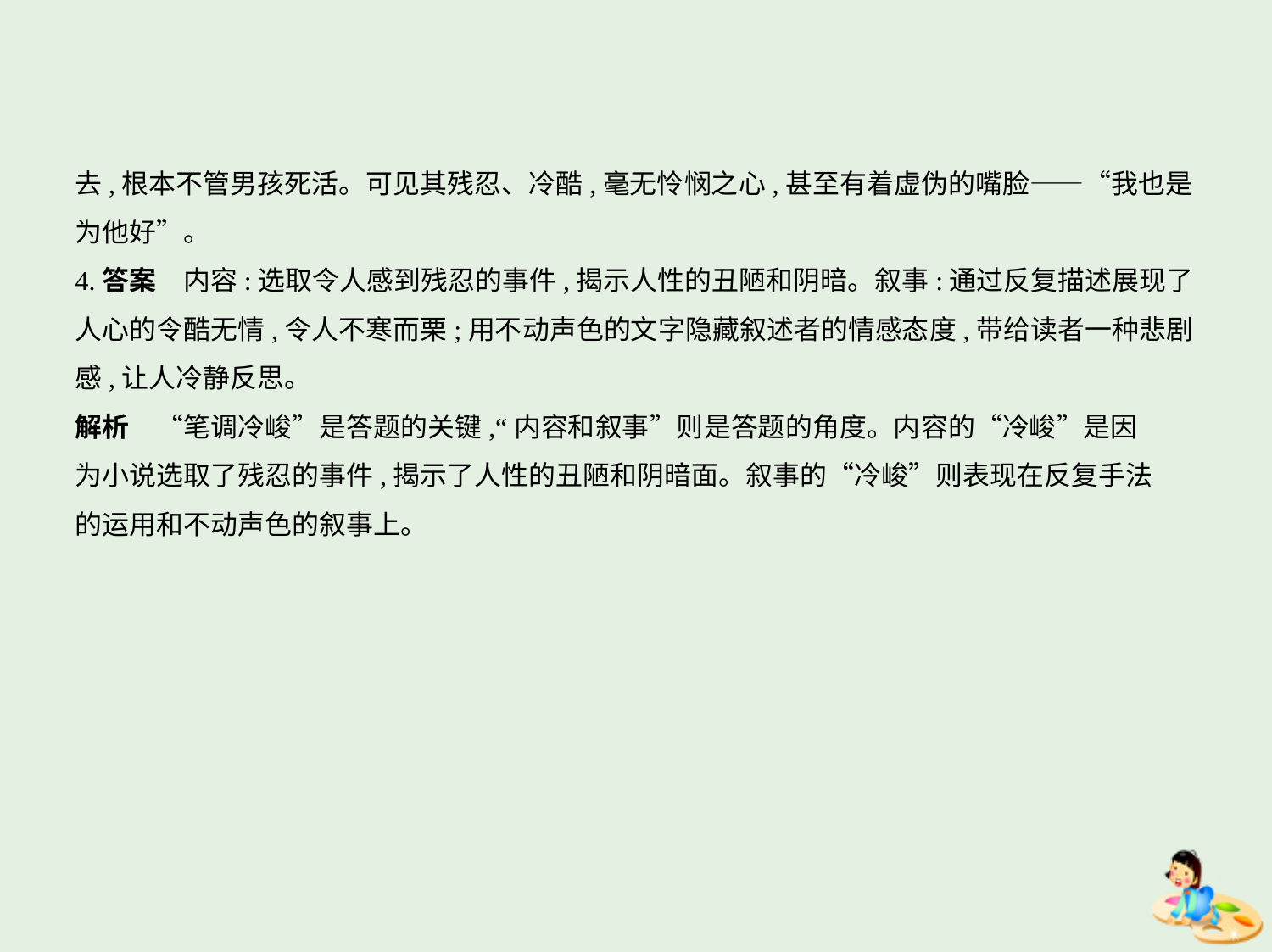

去,根本不管男孩死活。可见其残忍、冷酷,毫无怜悯之心,甚至有着虚伪的嘴脸——“我也是
为他好”。
4.答案　内容:选取令人感到残忍的事件,揭示人性的丑陋和阴暗。叙事:通过反复描述展现了
人心的令酷无情,令人不寒而栗;用不动声色的文字隐藏叙述者的情感态度,带给读者一种悲剧
感,让人冷静反思。
解析　“笔调冷峻”是答题的关键,“内容和叙事”则是答题的角度。内容的“冷峻”是因
为小说选取了残忍的事件,揭示了人性的丑陋和阴暗面。叙事的“冷峻”则表现在反复手法
的运用和不动声色的叙事上。